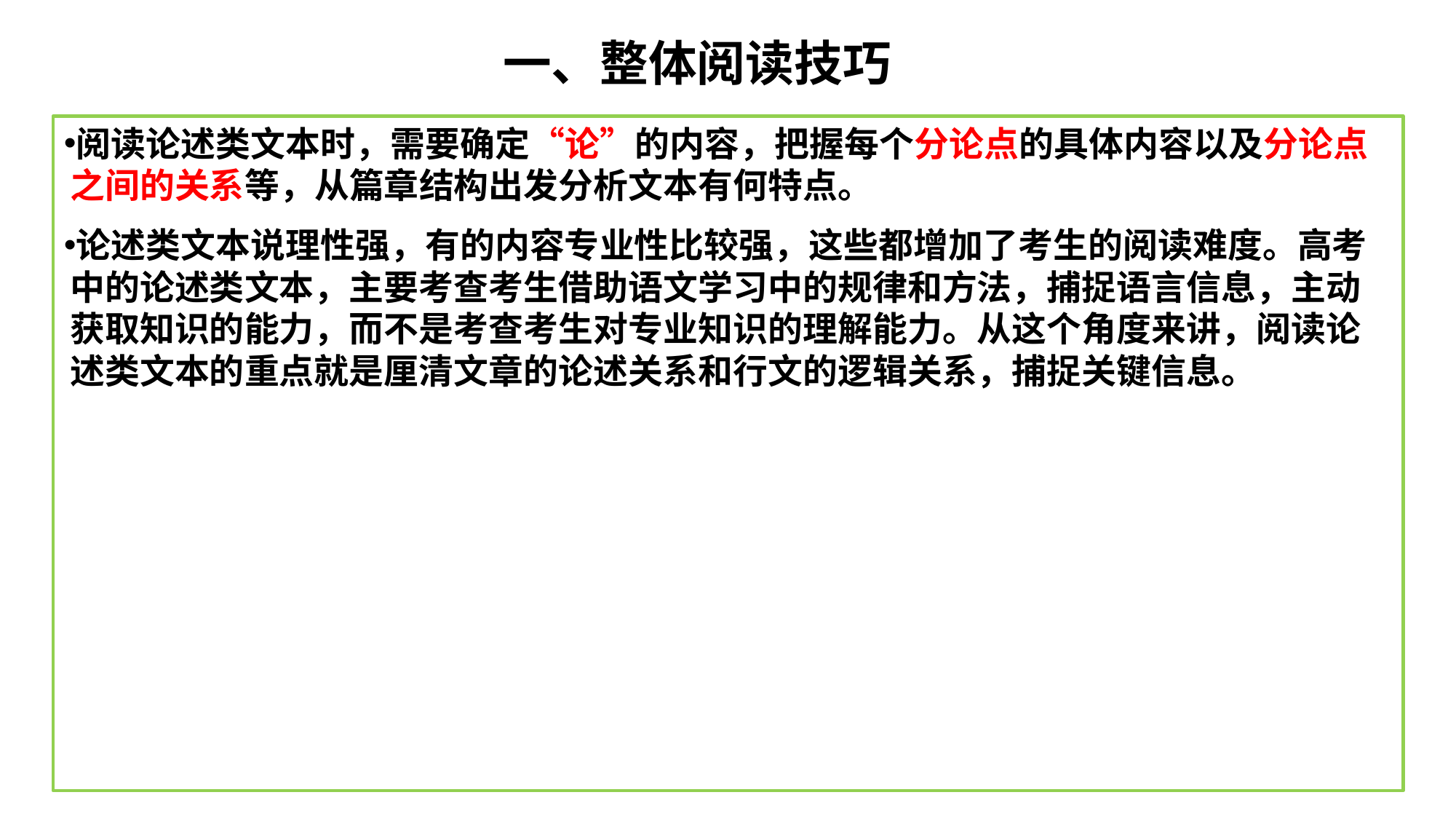

一、整体阅读技巧
阅读论述类文本时，需要确定“论”的内容，把握每个分论点的具体内容以及分论点之间的关系等，从篇章结构出发分析文本有何特点。
论述类文本说理性强，有的内容专业性比较强，这些都增加了考生的阅读难度。高考中的论述类文本，主要考查考生借助语文学习中的规律和方法，捕捉语言信息，主动获取知识的能力，而不是考查考生对专业知识的理解能力。从这个角度来讲，阅读论述类文本的重点就是厘清文章的论述关系和行文的逻辑关系，捕捉关键信息。